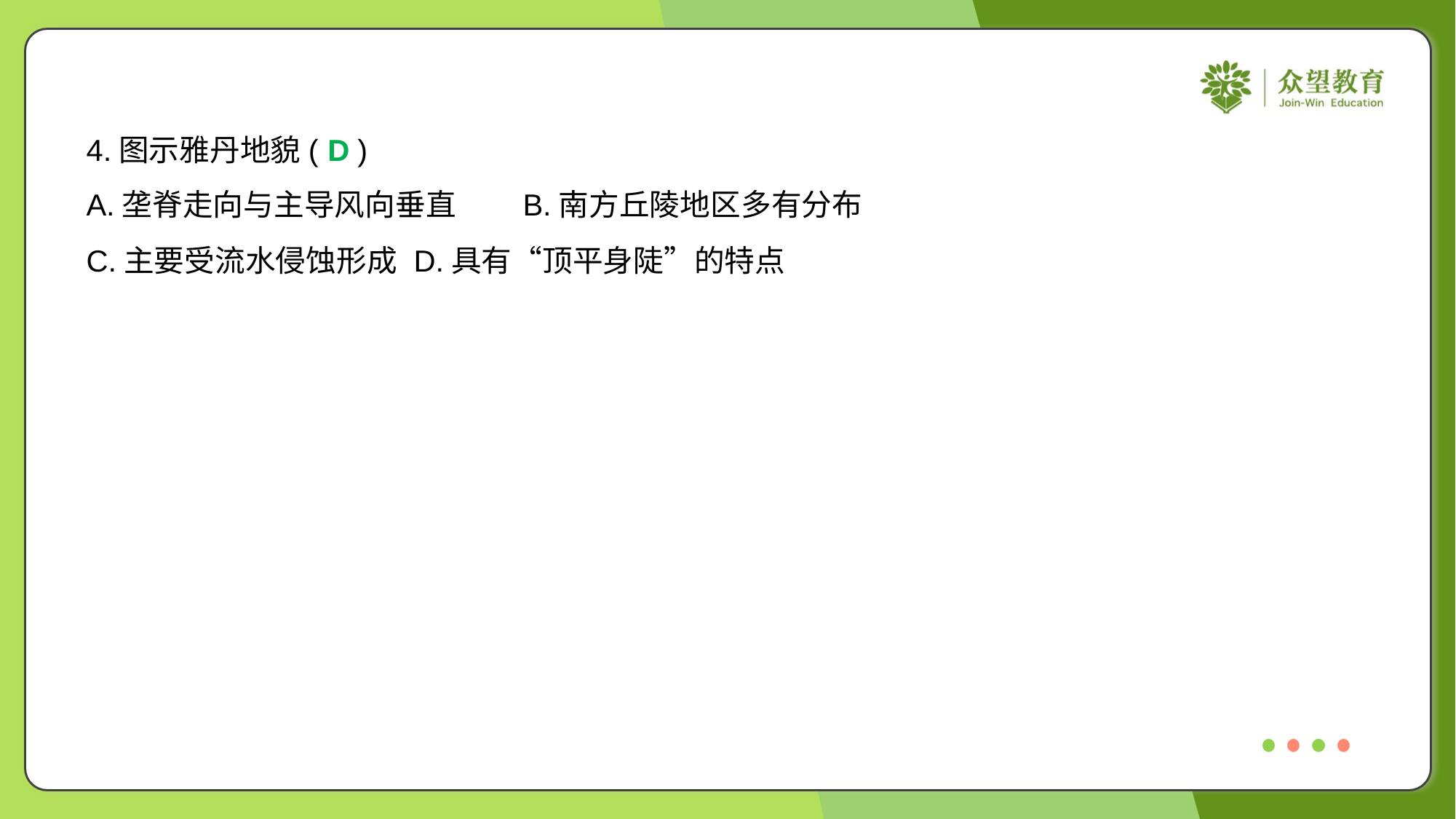

4.图示雅丹地貌(     )
D
A.垄脊走向与主导风向垂直	B.南方丘陵地区多有分布
C.主要受流水侵蚀形成	D.具有“顶平身陡”的特点